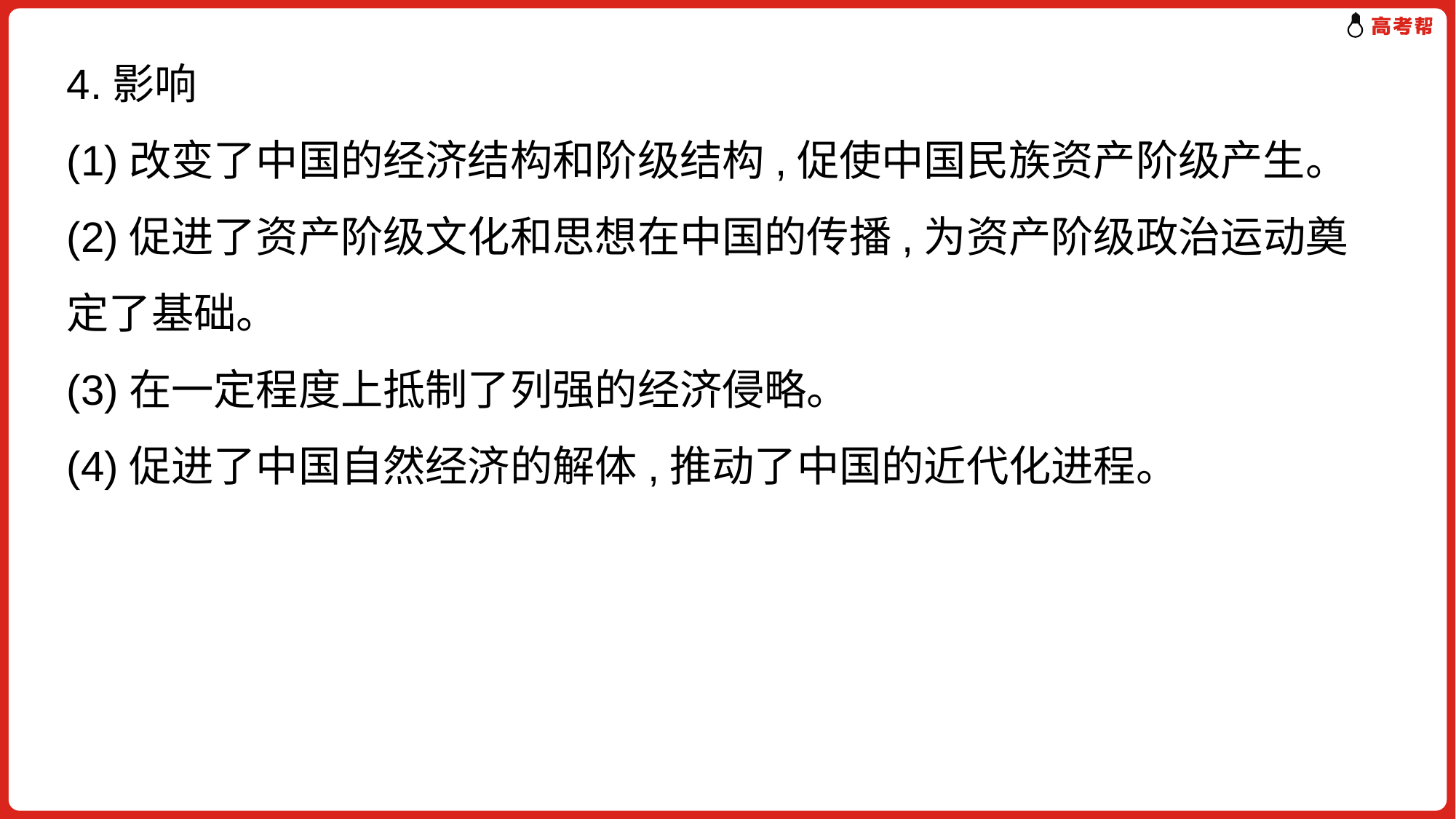

4.影响
(1)改变了中国的经济结构和阶级结构,促使中国民族资产阶级产生。
(2)促进了资产阶级文化和思想在中国的传播,为资产阶级政治运动奠定了基础。
(3)在一定程度上抵制了列强的经济侵略。
(4)促进了中国自然经济的解体,推动了中国的近代化进程。